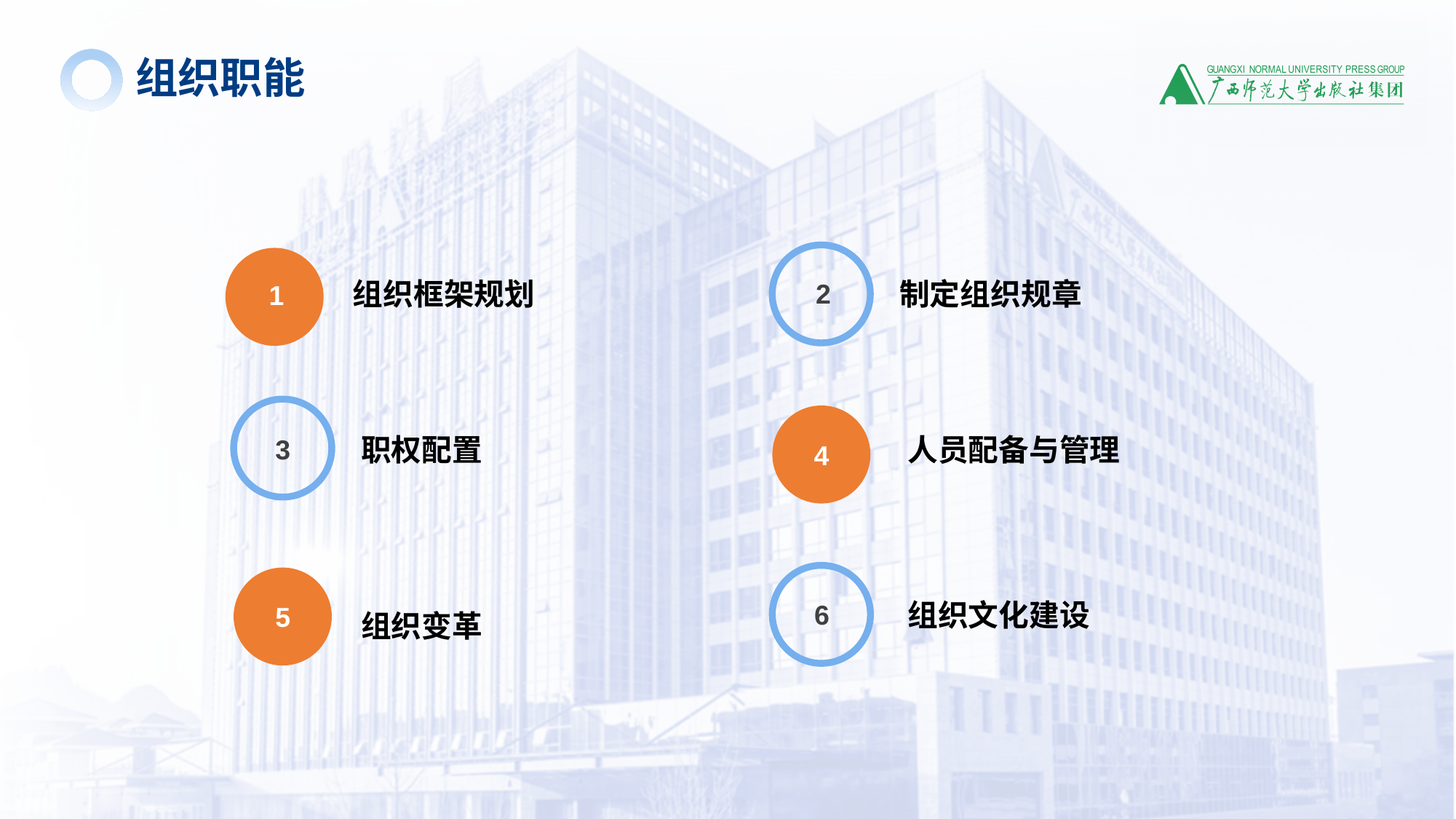

组织职能

2
制定组织规章

1
组织框架规划

3
职权配置

4
人员配备与管理

6
组织文化建设

5
组织变革